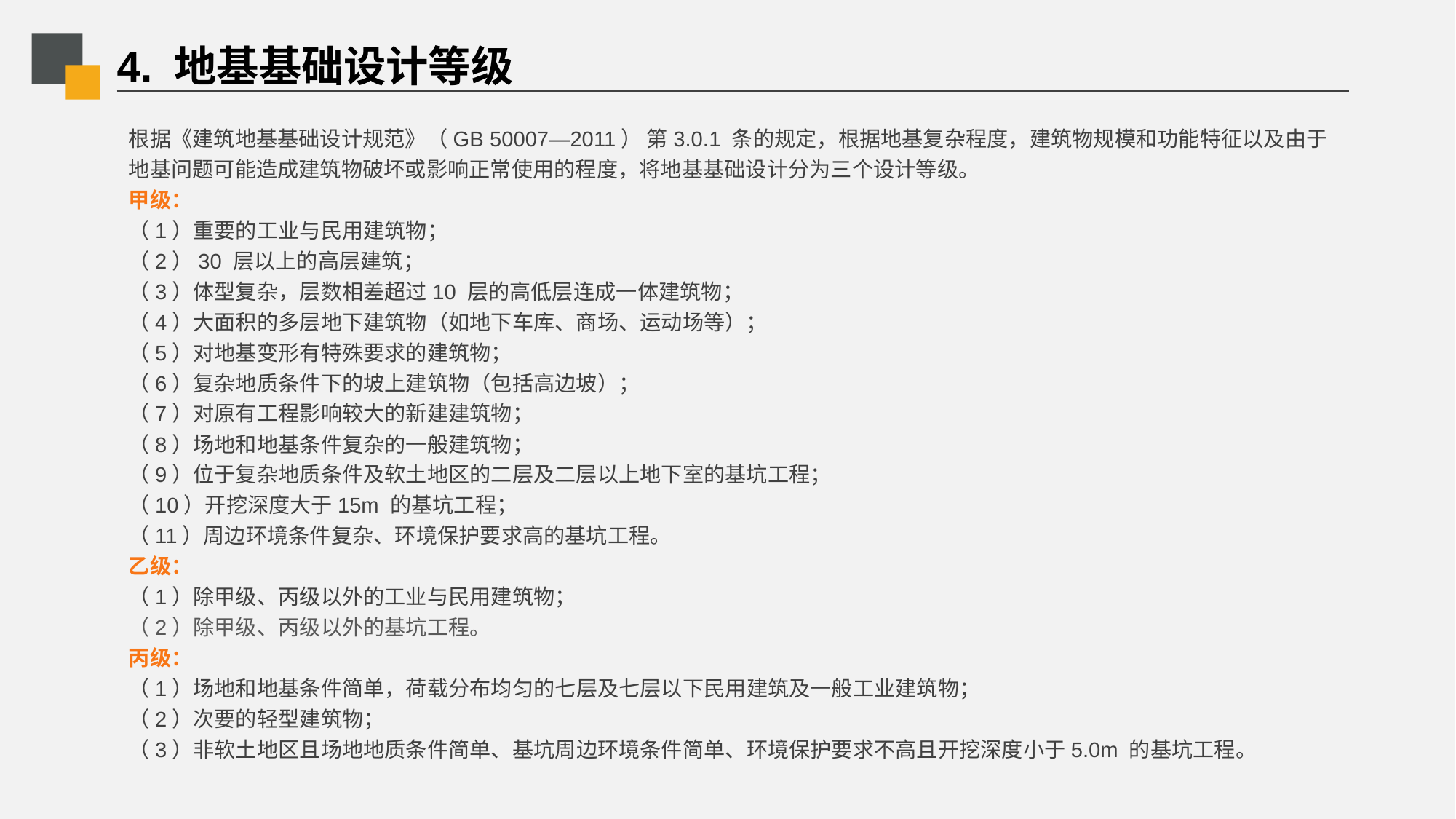

# 4. 地基基础设计等级
根据《建筑地基基础设计规范》（GB 50007—2011） 第3.0.1 条的规定，根据地基复杂程度，建筑物规模和功能特征以及由于地基问题可能造成建筑物破坏或影响正常使用的程度，将地基基础设计分为三个设计等级。
甲级：
（1）重要的工业与民用建筑物；
（2）30 层以上的高层建筑；
（3）体型复杂，层数相差超过10 层的高低层连成一体建筑物；
（4）大面积的多层地下建筑物（如地下车库、商场、运动场等）；
（5）对地基变形有特殊要求的建筑物；
（6）复杂地质条件下的坡上建筑物（包括高边坡）；
（7）对原有工程影响较大的新建建筑物；
（8）场地和地基条件复杂的一般建筑物；
（9）位于复杂地质条件及软土地区的二层及二层以上地下室的基坑工程；
（10）开挖深度大于15m 的基坑工程；
（11）周边环境条件复杂、环境保护要求高的基坑工程。
乙级：
（1）除甲级、丙级以外的工业与民用建筑物；
（2）除甲级、丙级以外的基坑工程。
丙级：
（1）场地和地基条件简单，荷载分布均匀的七层及七层以下民用建筑及一般工业建筑物；
（2）次要的轻型建筑物；
（3）非软土地区且场地地质条件简单、基坑周边环境条件简单、环境保护要求不高且开挖深度小于5.0m 的基坑工程。